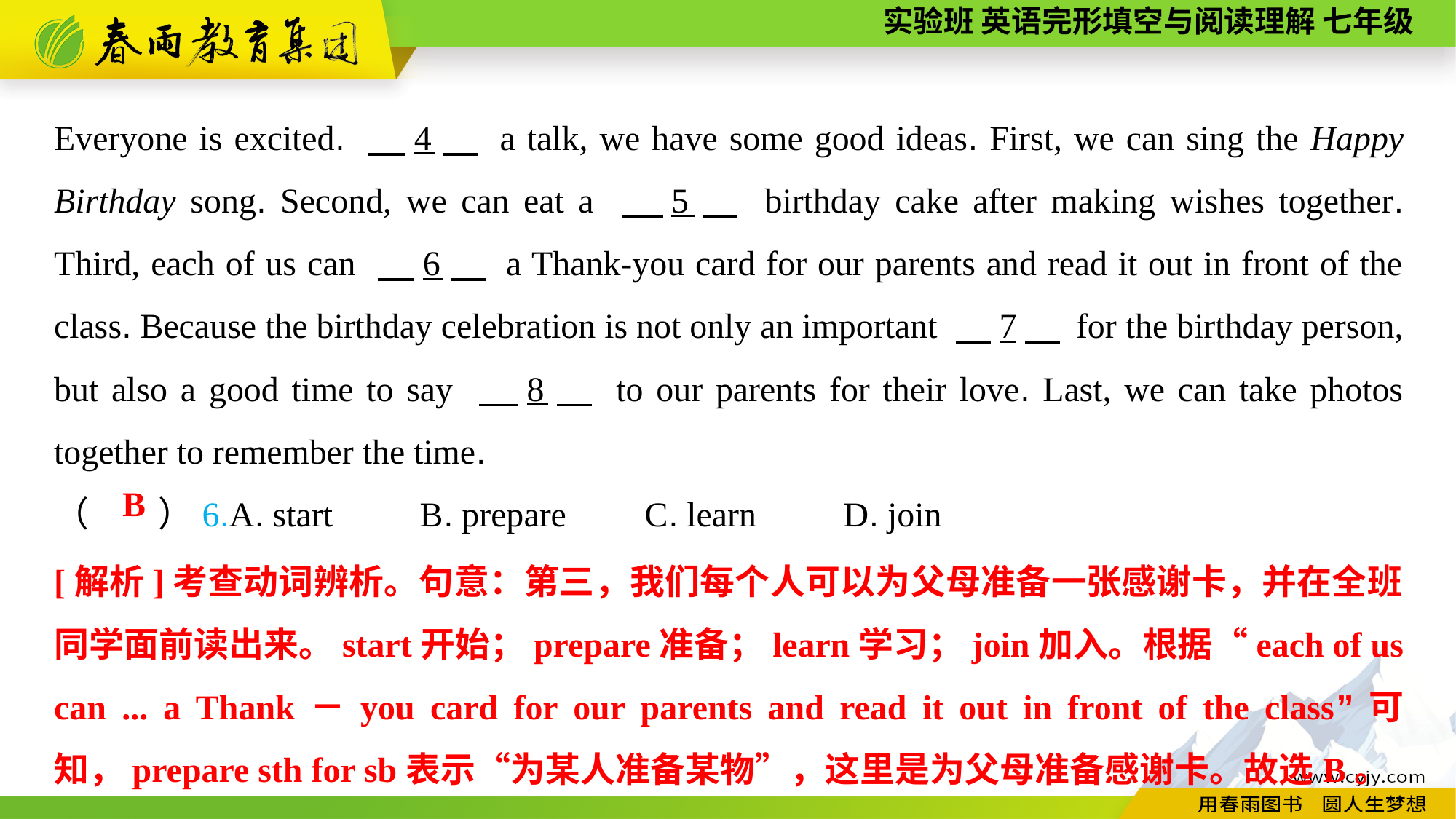

Everyone is excited. 　4　 a talk, we have some good ideas. First, we can sing the Happy Birthday song. Second, we can eat a 　5　 birthday cake after making wishes together. Third, each of us can 　6　 a Thank-you card for our parents and read it out in front of the class. Because the birthday celebration is not only an important 　7　 for the birthday person, but also a good time to say 　8　 to our parents for their love. Last, we can take photos together to remember the time.
（　　）6.A. start          B. prepare         C. learn          D. join
B
[解析]考查动词辨析。句意：第三，我们每个人可以为父母准备一张感谢卡，并在全班同学面前读出来。start开始；prepare准备；learn学习；join加入。根据“each of us can ... a Thank－you card for our parents and read it out in front of the class”可知，prepare sth for sb表示“为某人准备某物”，这里是为父母准备感谢卡。故选B。